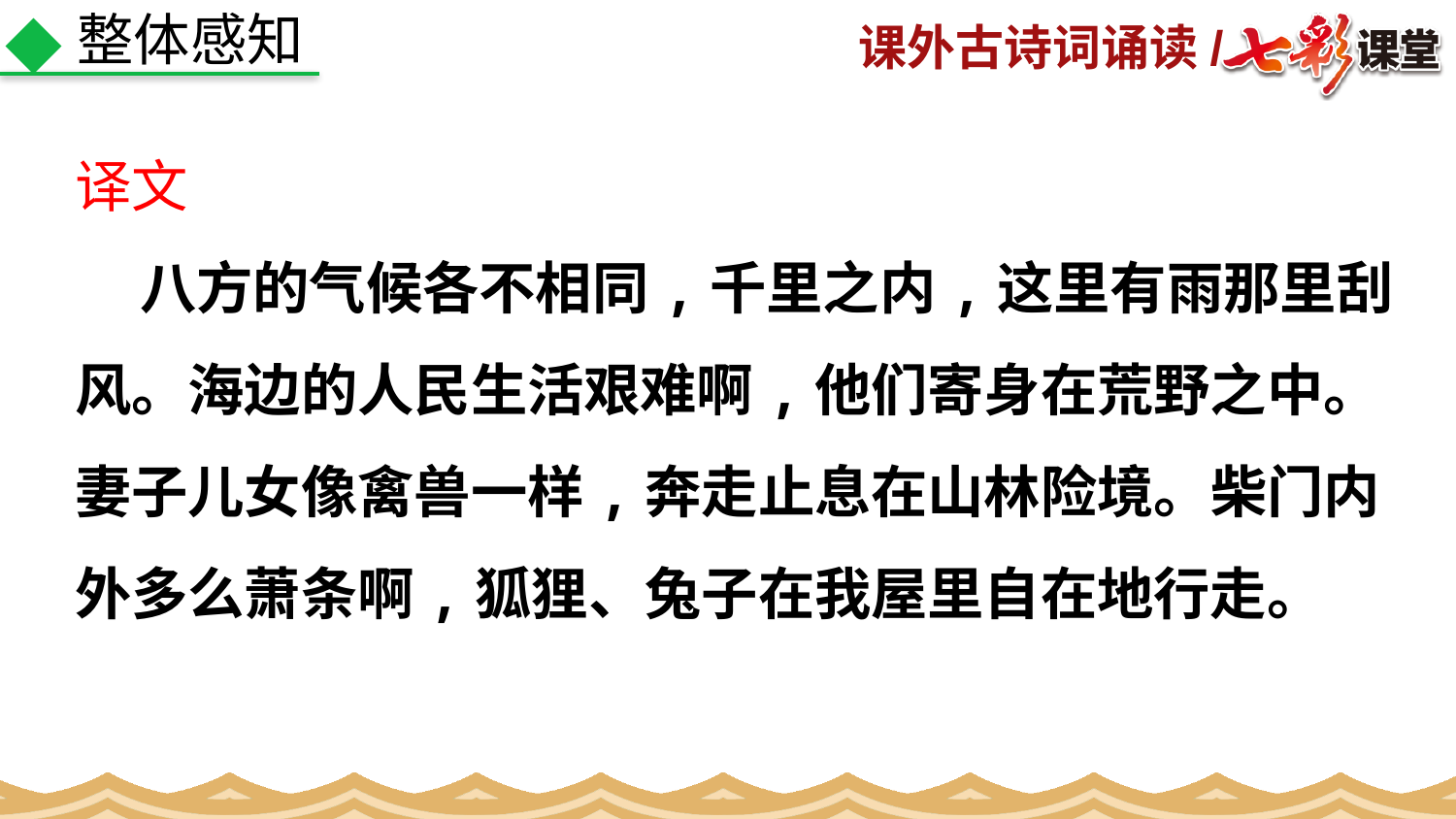

整体感知

译文
    八方的气候各不相同,千里之内,这里有雨那里刮风。海边的人民生活艰难啊,他们寄身在荒野之中。妻子儿女像禽兽一样,奔走止息在山林险境。柴门内外多么萧条啊,狐狸、兔子在我屋里自在地行走。